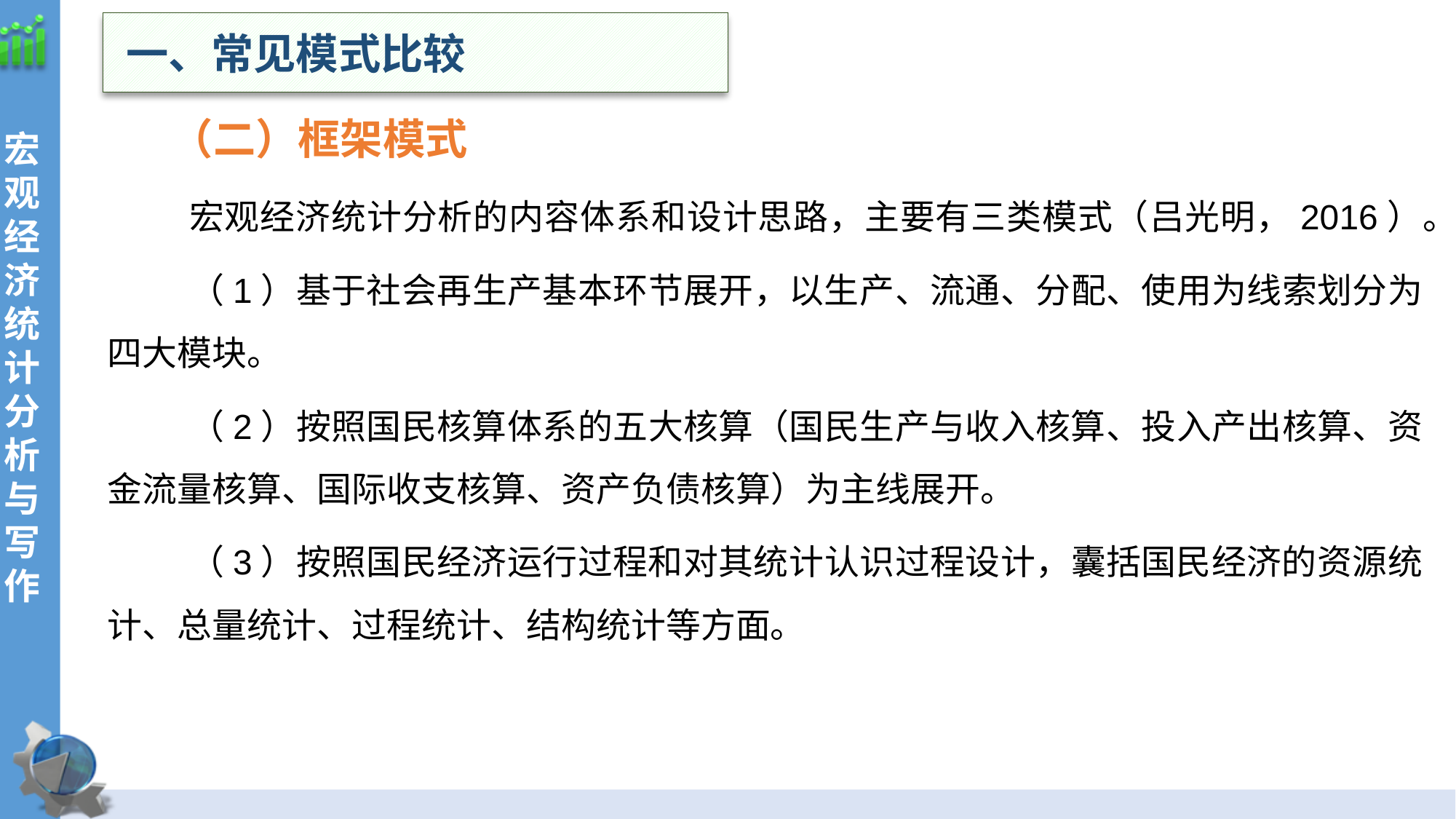

一、常见模式比较
   （二）框架模式
宏观经济统计分析的内容体系和设计思路，主要有三类模式（吕光明，2016）。
（1）基于社会再生产基本环节展开，以生产、流通、分配、使用为线索划分为四大模块。
（2）按照国民核算体系的五大核算（国民生产与收入核算、投入产出核算、资金流量核算、国际收支核算、资产负债核算）为主线展开。
（3）按照国民经济运行过程和对其统计认识过程设计，囊括国民经济的资源统计、总量统计、过程统计、结构统计等方面。